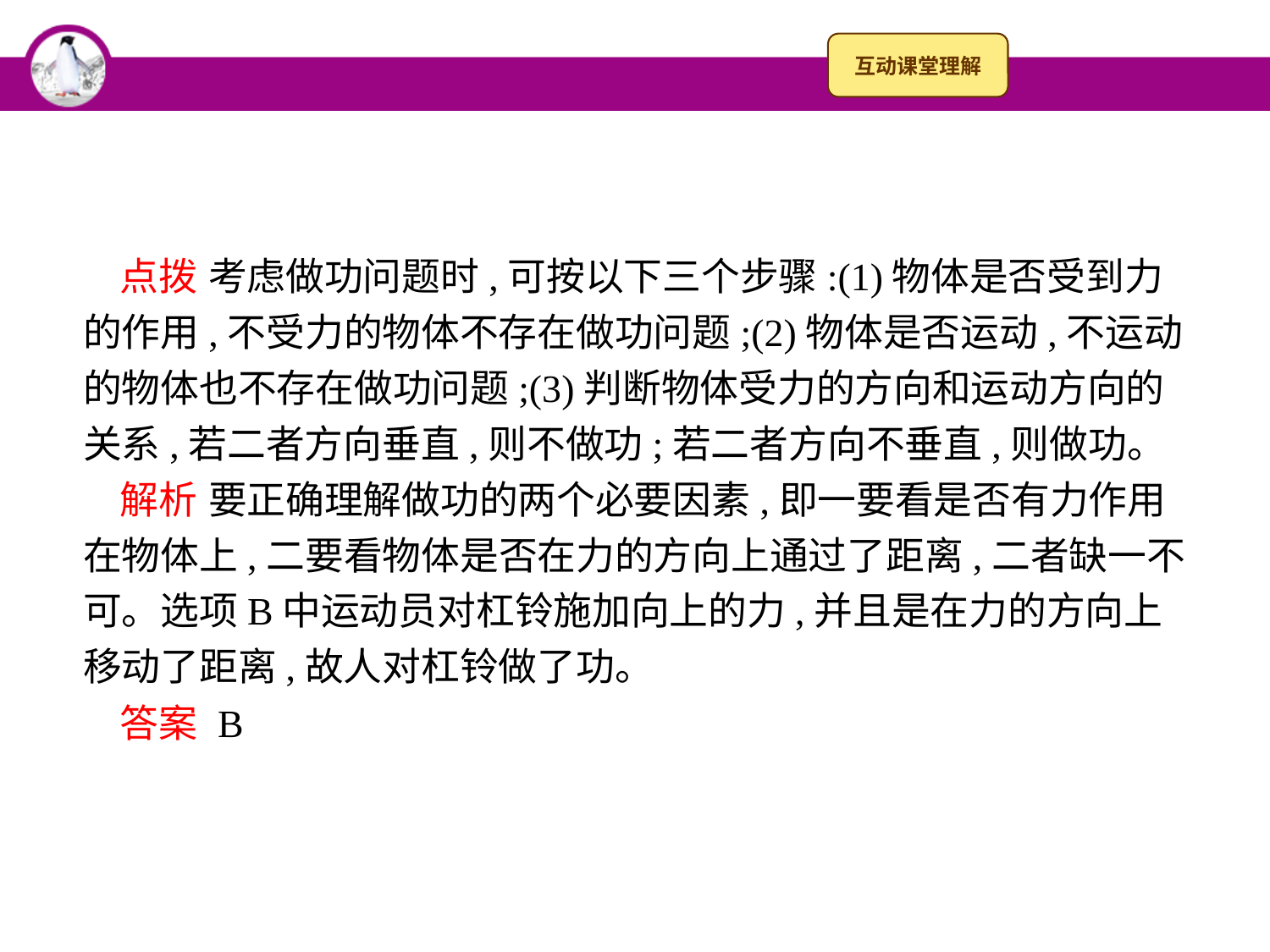

点拨 考虑做功问题时,可按以下三个步骤:(1)物体是否受到力的作用,不受力的物体不存在做功问题;(2)物体是否运动,不运动的物体也不存在做功问题;(3)判断物体受力的方向和运动方向的关系,若二者方向垂直,则不做功;若二者方向不垂直,则做功。
解析 要正确理解做功的两个必要因素,即一要看是否有力作用在物体上,二要看物体是否在力的方向上通过了距离,二者缺一不可。选项B中运动员对杠铃施加向上的力,并且是在力的方向上移动了距离,故人对杠铃做了功。
答案 B